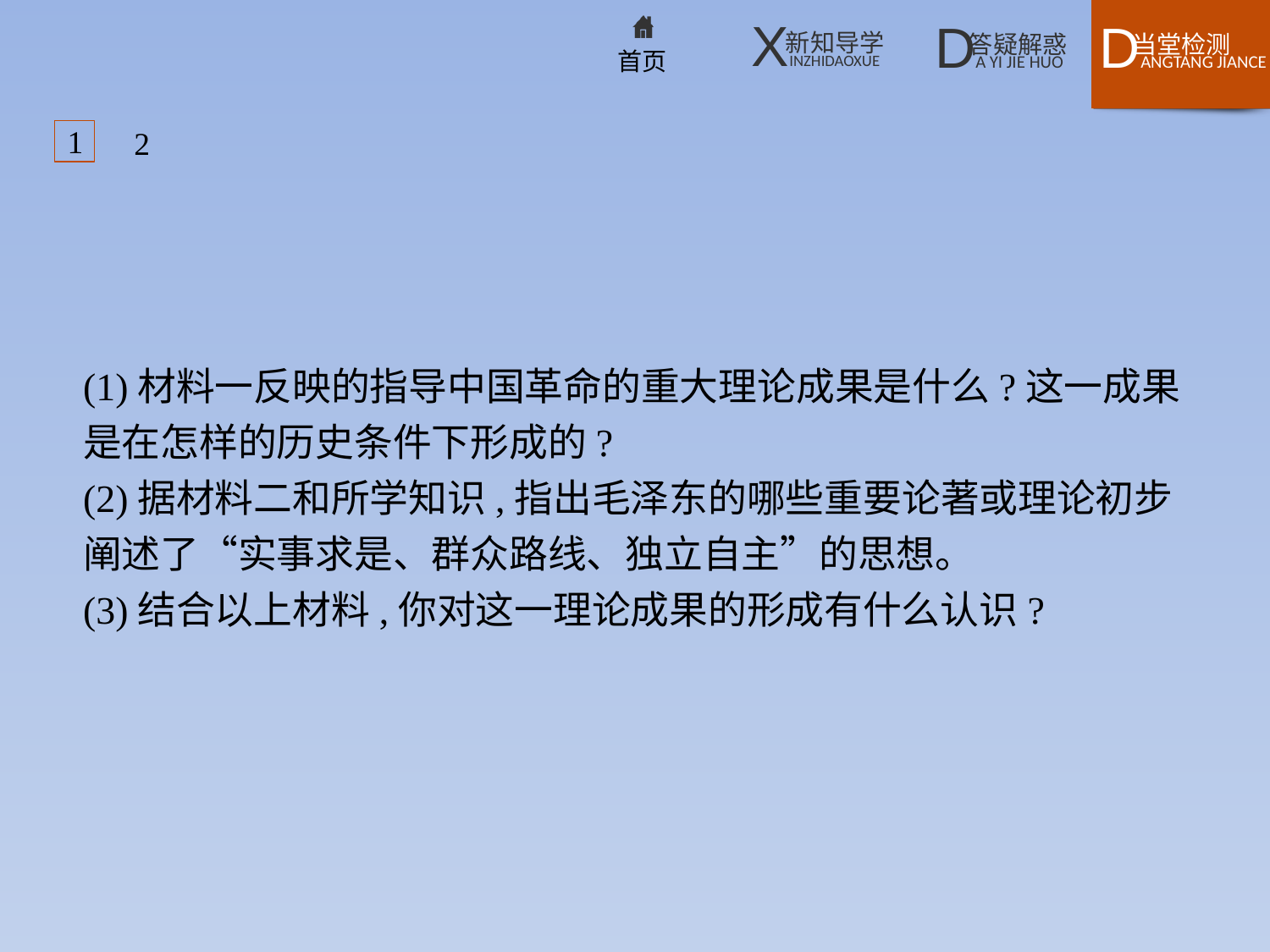

1
2
(1)材料一反映的指导中国革命的重大理论成果是什么?这一成果是在怎样的历史条件下形成的?
(2)据材料二和所学知识,指出毛泽东的哪些重要论著或理论初步阐述了“实事求是、群众路线、独立自主”的思想。
(3)结合以上材料,你对这一理论成果的形成有什么认识?